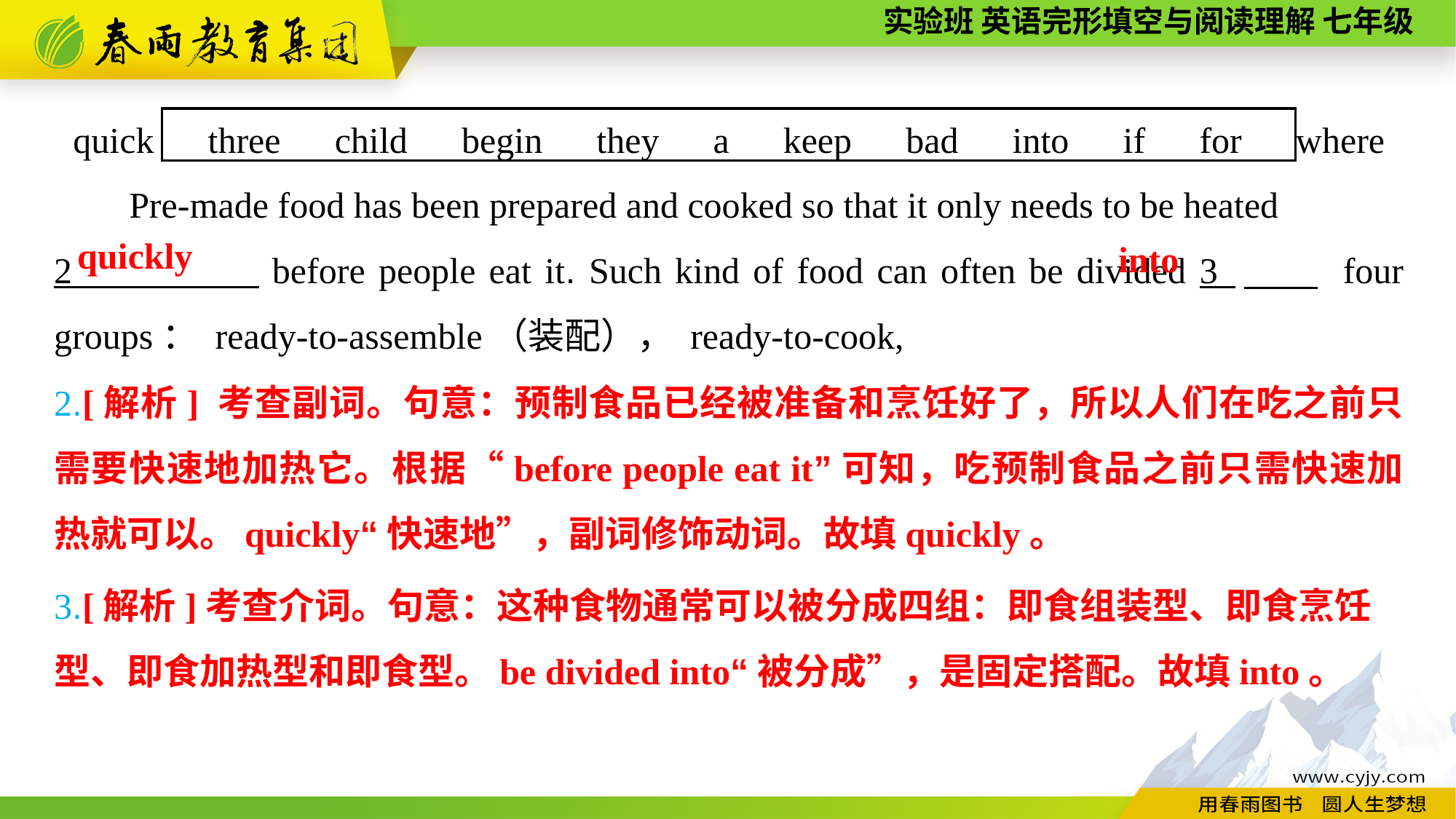

quick　three　child　begin　they　a　keep　bad　into　if　for　where
Pre-made food has been prepared and cooked so that it only needs to be heated
2               before people eat it. Such kind of food can often be divided 3 　    four groups： ready-to-assemble（装配）， ready-to-cook,

quickly
into
2.[解析] 考查副词。句意：预制食品已经被准备和烹饪好了，所以人们在吃之前只需要快速地加热它。根据“before people eat it”可知，吃预制食品之前只需快速加热就可以。quickly“快速地”，副词修饰动词。故填quickly。
3.[解析]考查介词。句意：这种食物通常可以被分成四组：即食组装型、即食烹饪
型、即食加热型和即食型。be divided into“被分成”，是固定搭配。故填into。